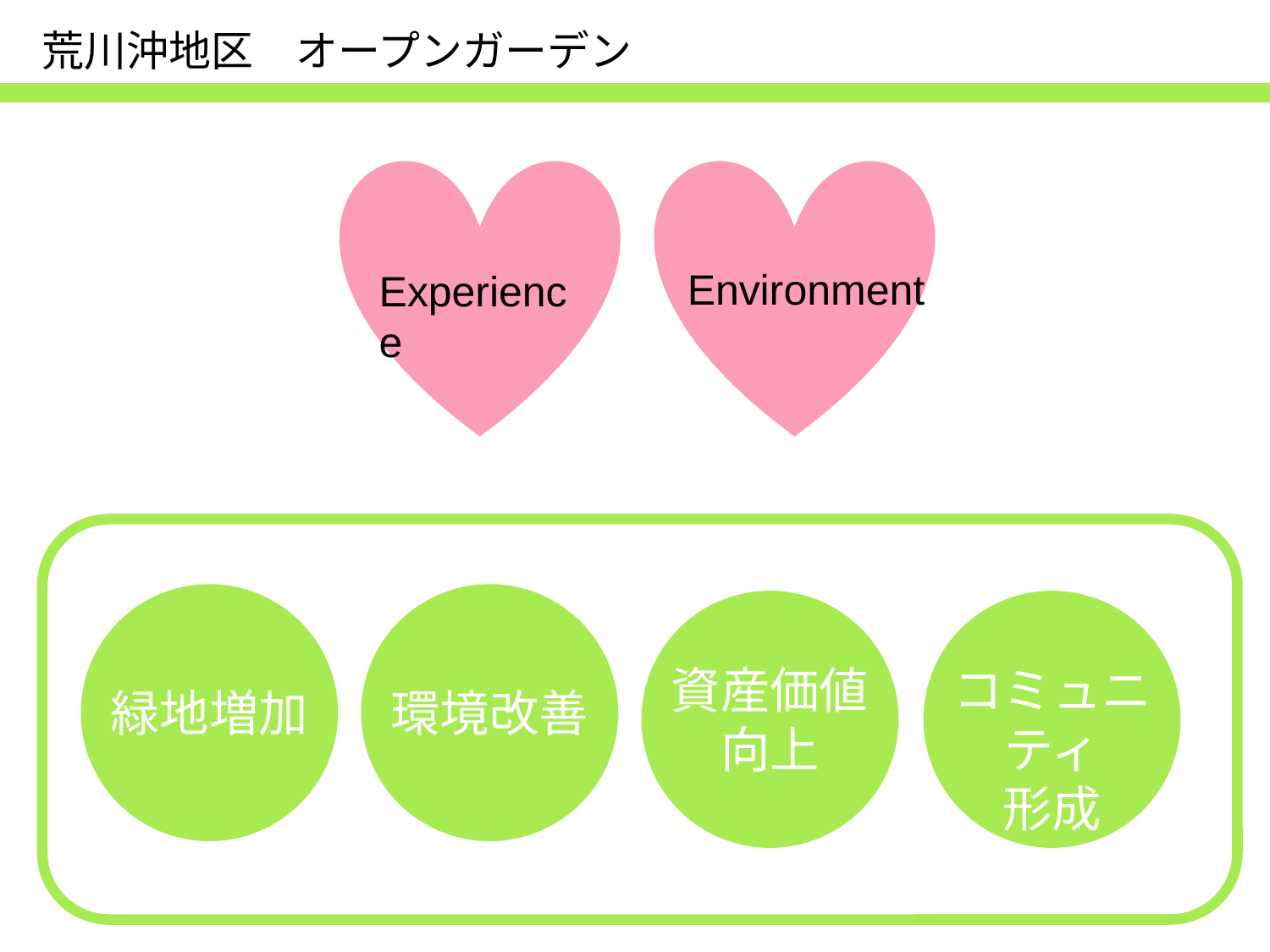

荒川沖地区　オープンガーデン

Environment

Experience

コミュニティ
形成
コミュニティ形成
資産価値
向上
緑地増加
環境改善
緑地増加